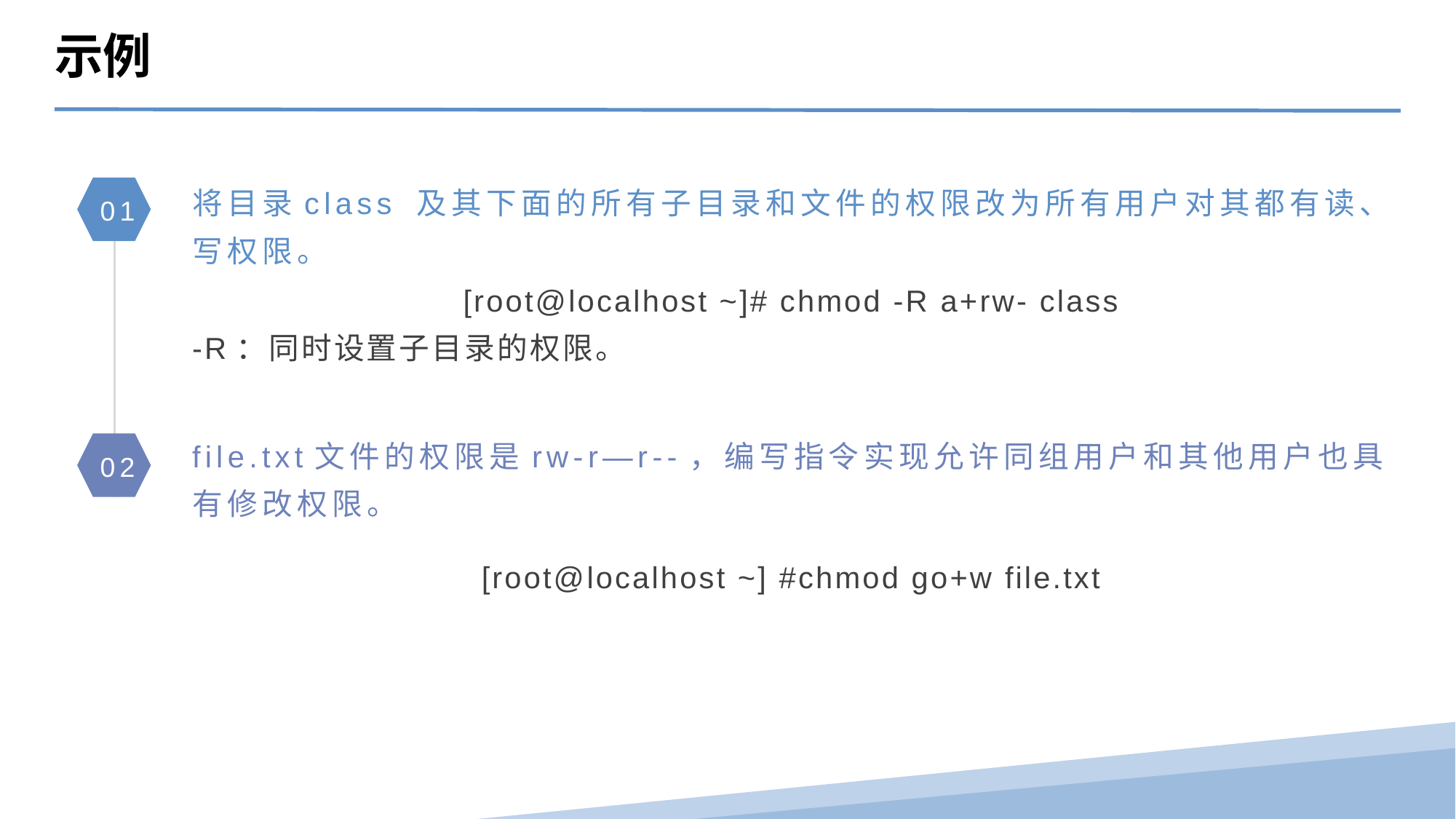

示例
将目录class 及其下面的所有子目录和文件的权限改为所有用户对其都有读、写权限。

01
[root@localhost ~]# chmod -R a+rw- class
-R：同时设置子目录的权限。
file.txt文件的权限是rw-r—r--，编写指令实现允许同组用户和其他用户也具有修改权限。

02
[root@localhost ~] #chmod go+w file.txt